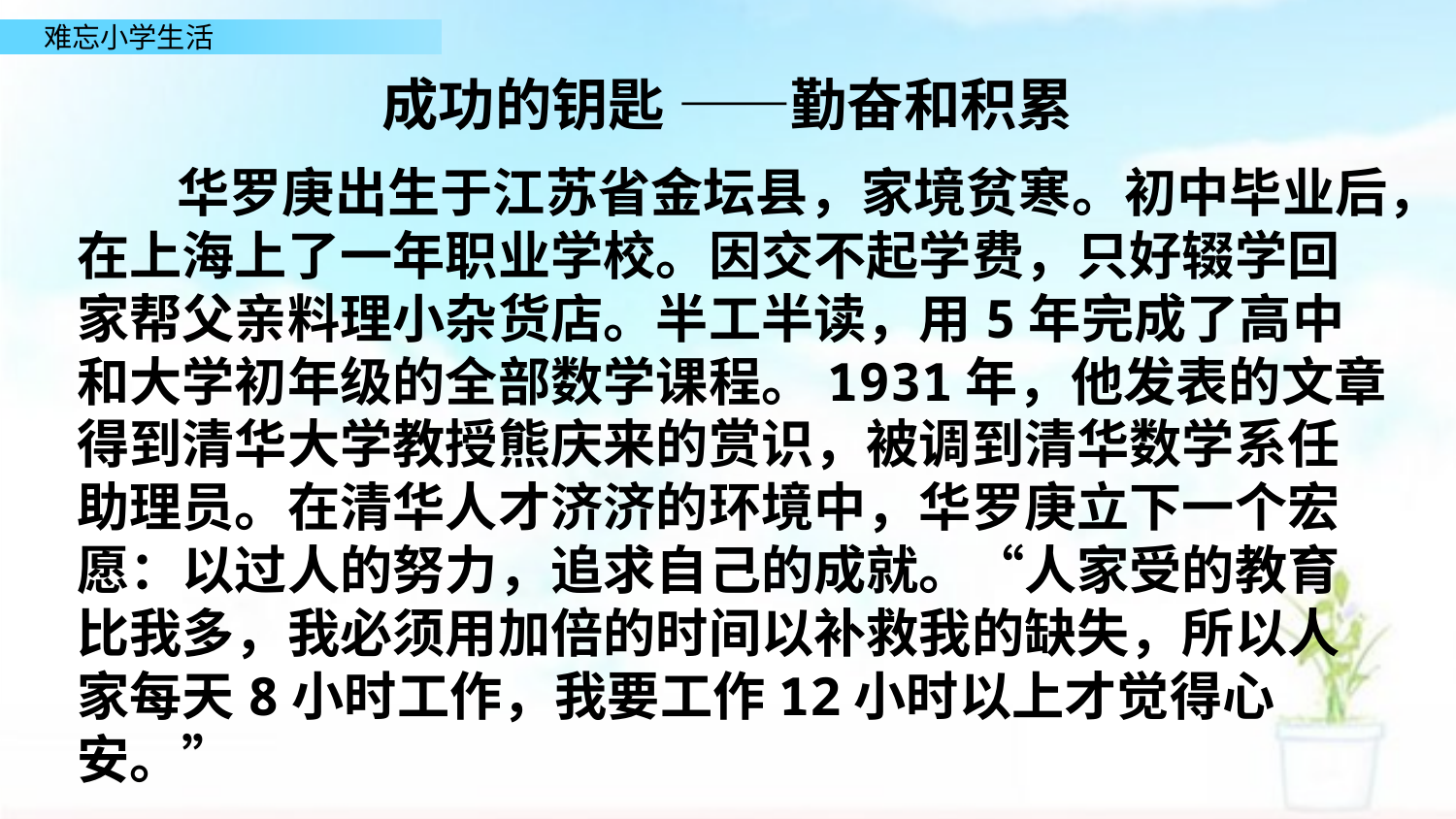

成功的钥匙 ——勤奋和积累
华罗庚出生于江苏省金坛县，家境贫寒。初中毕业后，在上海上了一年职业学校。因交不起学费，只好辍学回家帮父亲料理小杂货店。半工半读，用5年完成了高中和大学初年级的全部数学课程。1931年，他发表的文章得到清华大学教授熊庆来的赏识，被调到清华数学系任助理员。在清华人才济济的环境中，华罗庚立下一个宏愿：以过人的努力，追求自己的成就。“人家受的教育比我多，我必须用加倍的时间以补救我的缺失，所以人家每天8小时工作，我要工作12小时以上才觉得心安。”